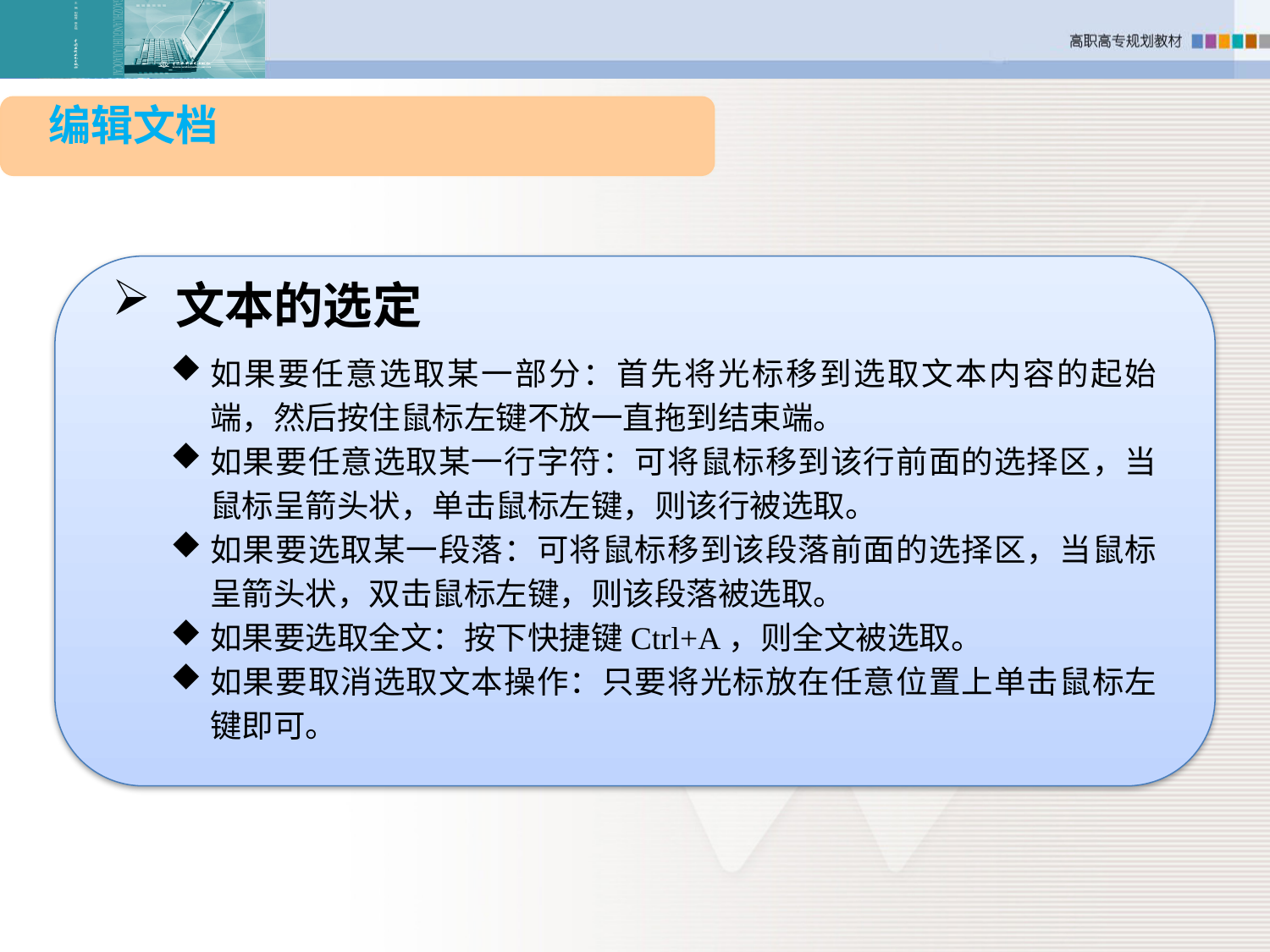

编辑文档

文本的选定
如果要任意选取某一部分：首先将光标移到选取文本内容的起始端，然后按住鼠标左键不放一直拖到结束端。
如果要任意选取某一行字符：可将鼠标移到该行前面的选择区，当鼠标呈箭头状，单击鼠标左键，则该行被选取。
如果要选取某一段落：可将鼠标移到该段落前面的选择区，当鼠标呈箭头状，双击鼠标左键，则该段落被选取。
如果要选取全文：按下快捷键Ctrl+A，则全文被选取。
如果要取消选取文本操作：只要将光标放在任意位置上单击鼠标左键即可。